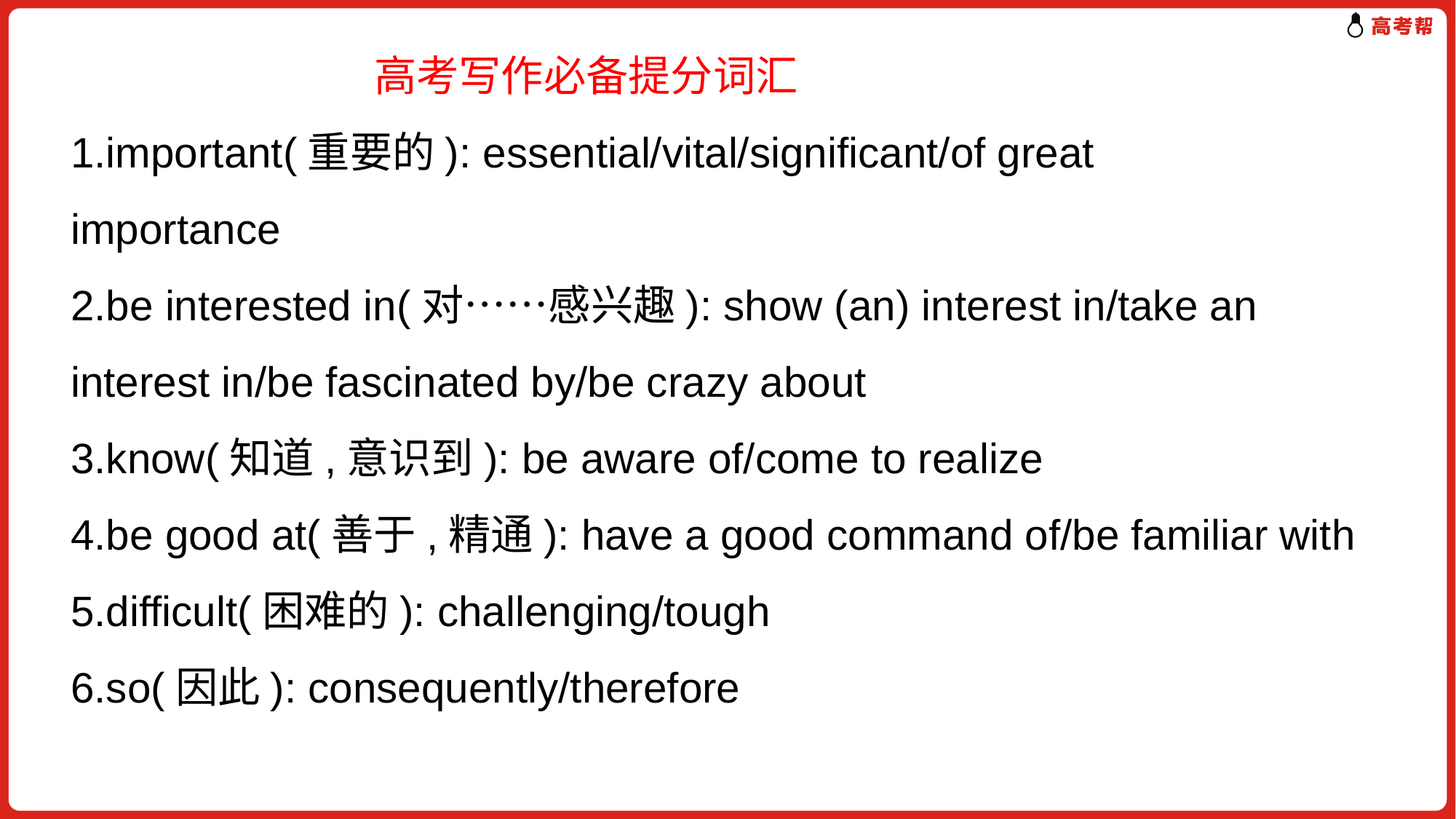

高考写作必备提分词汇
1.important(重要的): essential/vital/significant/of great
importance
2.be interested in(对……感兴趣): show (an) interest in/take an interest in/be fascinated by/be crazy about
3.know(知道,意识到): be aware of/come to realize
4.be good at(善于,精通): have a good command of/be familiar with
5.difficult(困难的): challenging/tough
6.so(因此): consequently/therefore